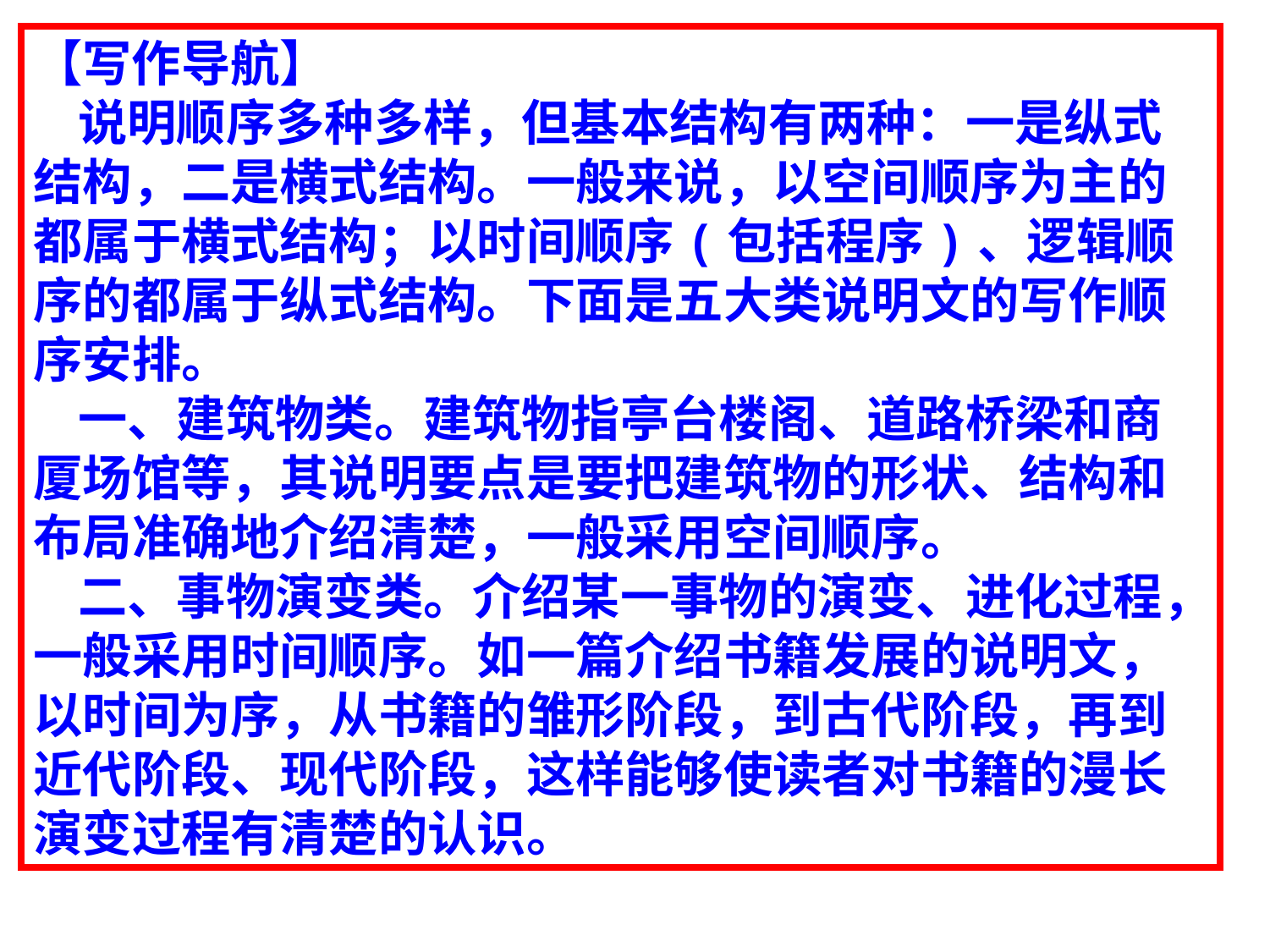

【写作导航】
    说明顺序多种多样，但基本结构有两种：一是纵式结构，二是横式结构。一般来说，以空间顺序为主的都属于横式结构；以时间顺序(包括程序)、逻辑顺序的都属于纵式结构。下面是五大类说明文的写作顺序安排。
    一、建筑物类。建筑物指亭台楼阁、道路桥梁和商厦场馆等，其说明要点是要把建筑物的形状、结构和布局准确地介绍清楚，一般采用空间顺序。
    二、事物演变类。介绍某一事物的演变、进化过程，一般采用时间顺序。如一篇介绍书籍发展的说明文，以时间为序，从书籍的雏形阶段，到古代阶段，再到近代阶段、现代阶段，这样能够使读者对书籍的漫长演变过程有清楚的认识。